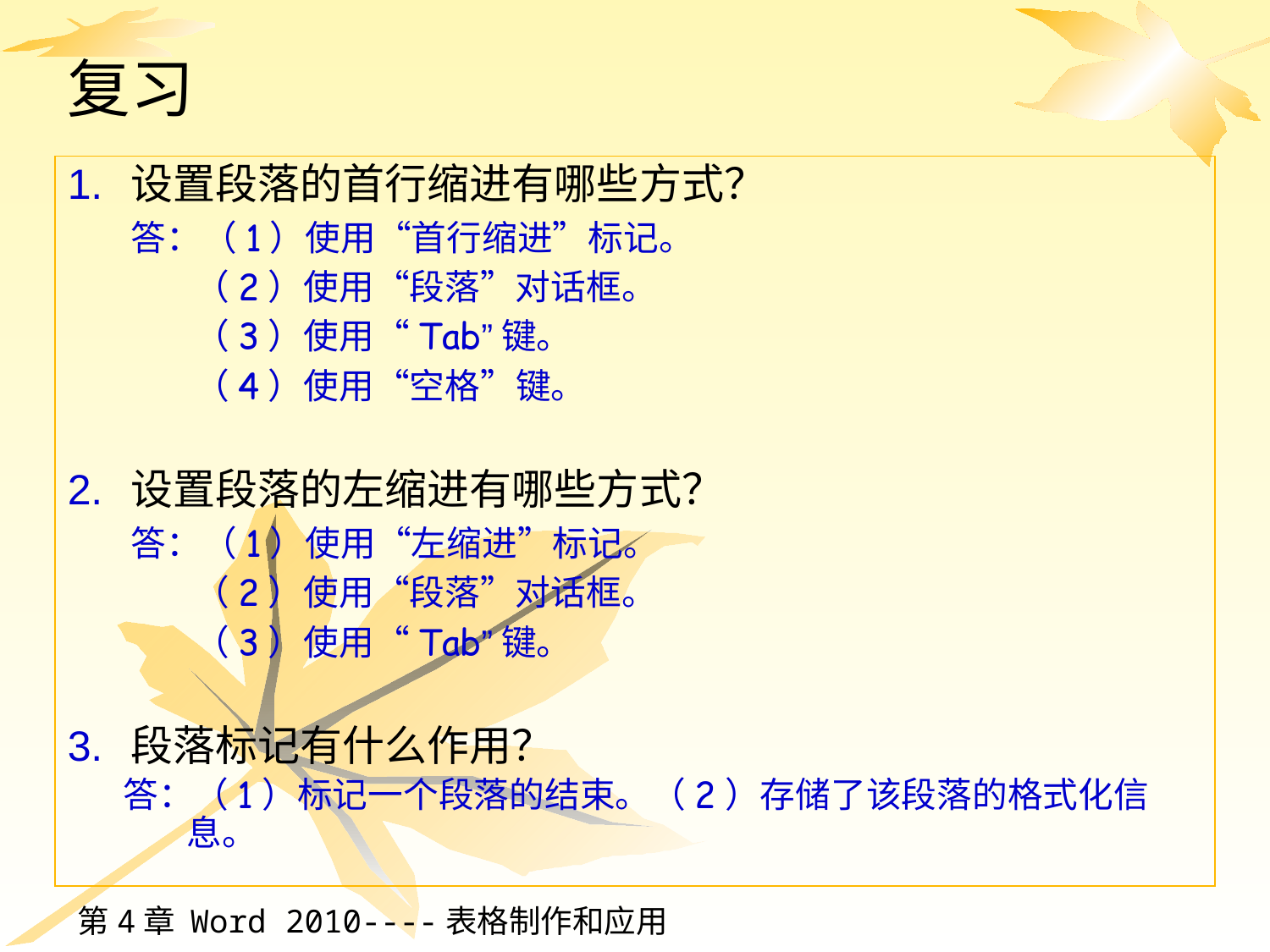

# 复习
设置段落的首行缩进有哪些方式？
答：（1）使用“首行缩进”标记。
       （2）使用“段落”对话框。
       （3）使用“Tab”键。
       （4）使用“空格”键。

设置段落的左缩进有哪些方式？
答：（1）使用“左缩进”标记。
       （2）使用“段落”对话框。
       （3）使用“Tab”键。

段落标记有什么作用？
答：（1）标记一个段落的结束。（2）存储了该段落的格式化信息。